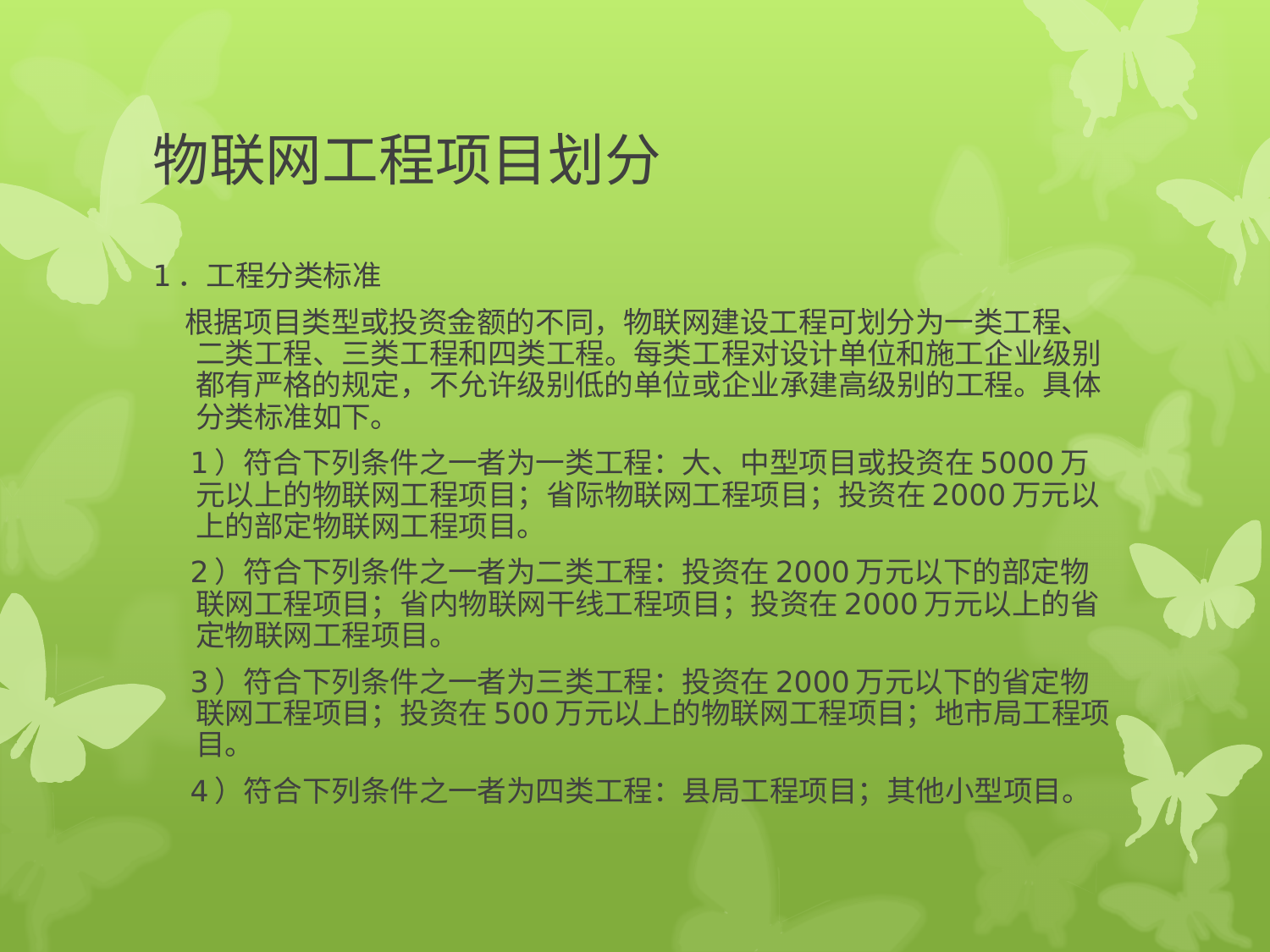

# 物联网工程项目划分
1．工程分类标准
    根据项目类型或投资金额的不同，物联网建设工程可划分为一类工程、二类工程、三类工程和四类工程。每类工程对设计单位和施工企业级别都有严格的规定，不允许级别低的单位或企业承建高级别的工程。具体分类标准如下。
    1）符合下列条件之一者为一类工程：大、中型项目或投资在5000万元以上的物联网工程项目；省际物联网工程项目；投资在2000万元以上的部定物联网工程项目。
    2）符合下列条件之一者为二类工程：投资在2000万元以下的部定物联网工程项目；省内物联网干线工程项目；投资在2000万元以上的省定物联网工程项目。
    3）符合下列条件之一者为三类工程：投资在2000万元以下的省定物联网工程项目；投资在500万元以上的物联网工程项目；地市局工程项目。
    4）符合下列条件之一者为四类工程：县局工程项目；其他小型项目。